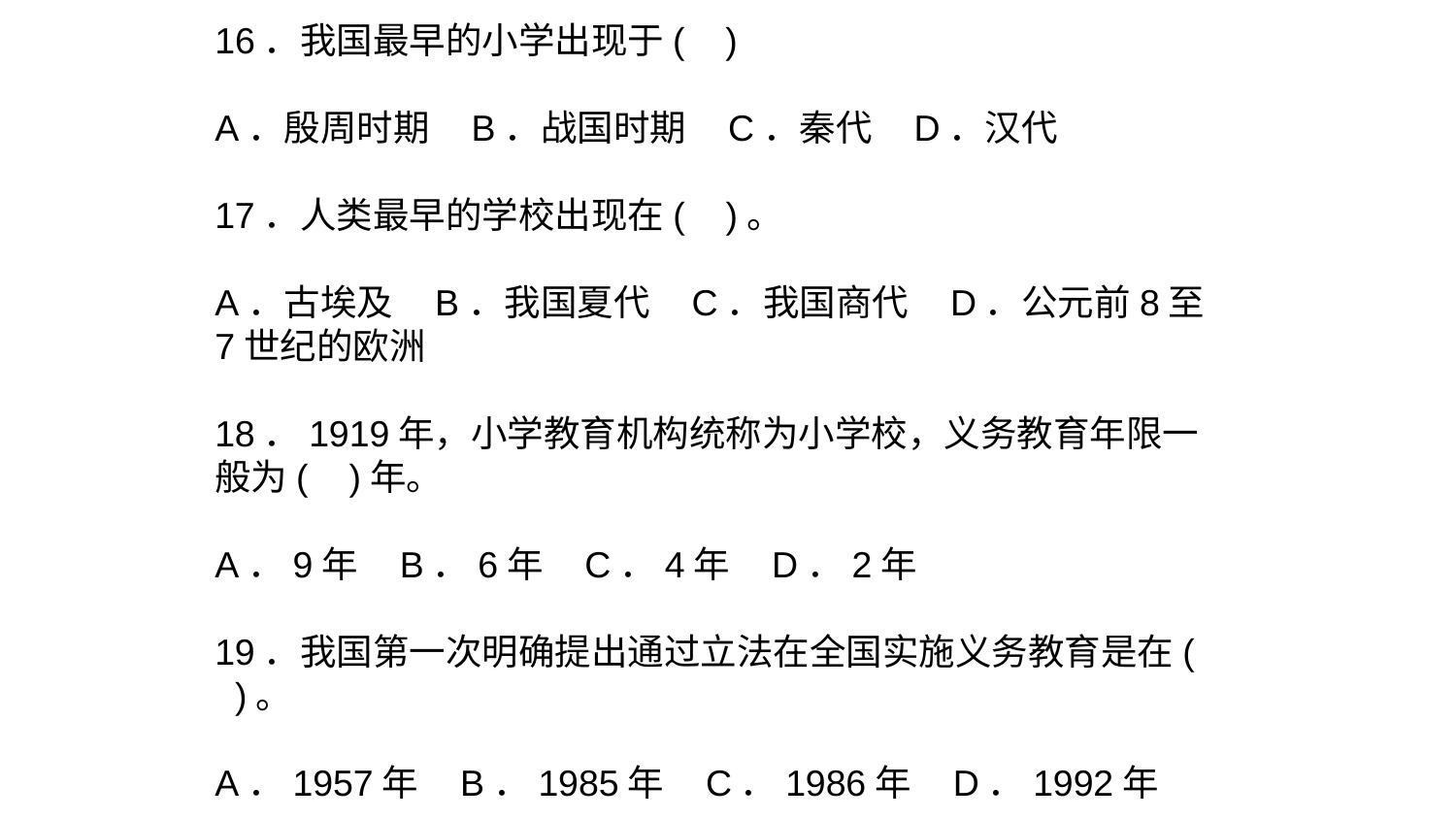

16．我国最早的小学出现于(    )

A．殷周时期    B．战国时期    C．秦代    D．汉代

17．人类最早的学校出现在(    )。

A．古埃及    B．我国夏代    C．我国商代    D．公元前8至7世纪的欧洲

18．1919年，小学教育机构统称为小学校，义务教育年限一般为(    )年。

A．9年    B．6年    C．4年    D．2年

19．我国第一次明确提出通过立法在全国实施义务教育是在(    )。

A．1957年    B．1985年    C．1986年    D．1992年